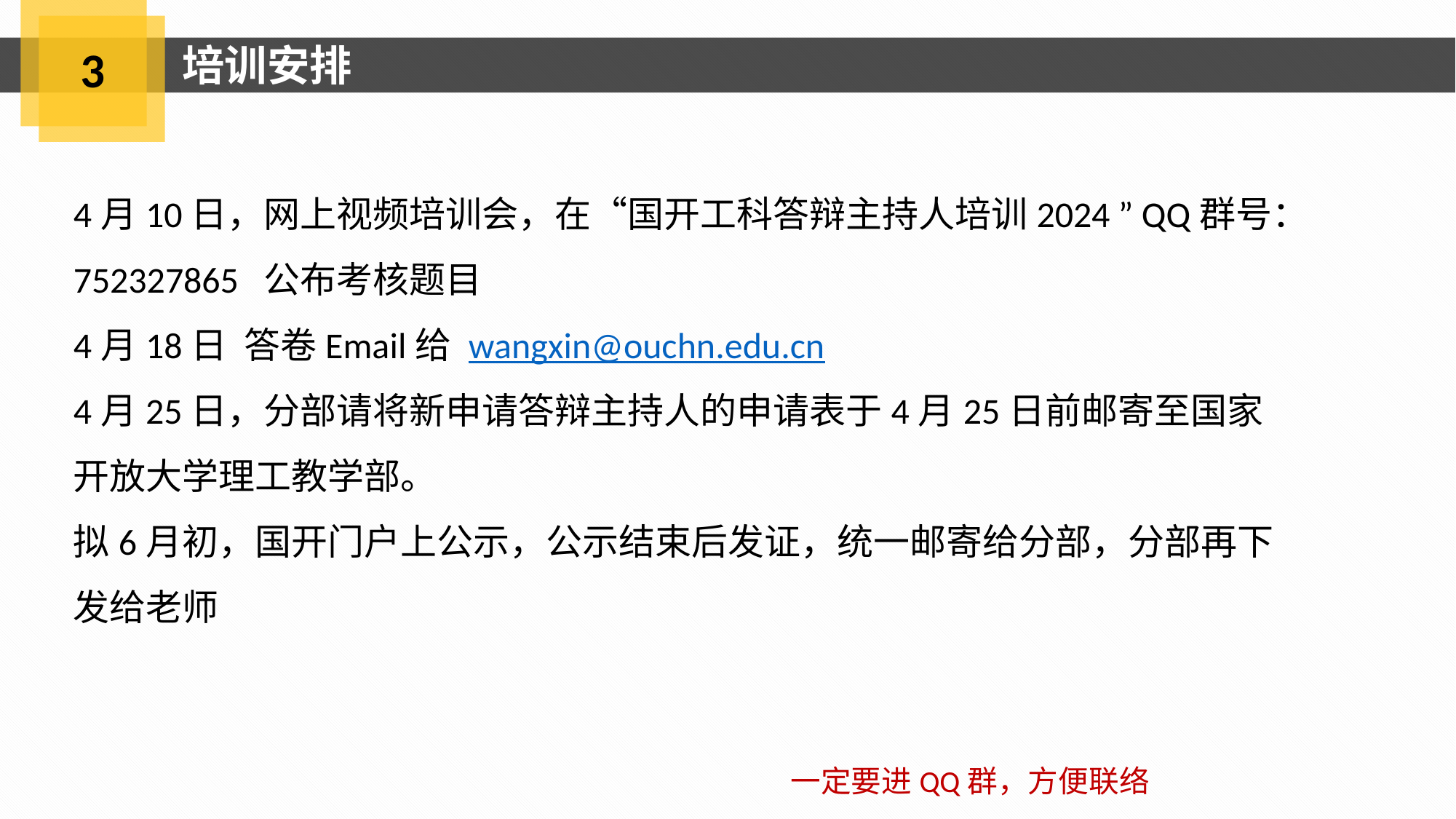

培训安排
3

4月10日，网上视频培训会，在“国开工科答辩主持人培训2024 ” QQ群号：752327865  公布考核题目
4月18日  答卷Email给 wangxin@ouchn.edu.cn
4月25日，分部请将新申请答辩主持人的申请表于4月25日前邮寄至国家 开放大学理工教学部。
拟6月初，国开门户上公示，公示结束后发证，统一邮寄给分部，分部再下发给老师

一定要进QQ群，方便联络